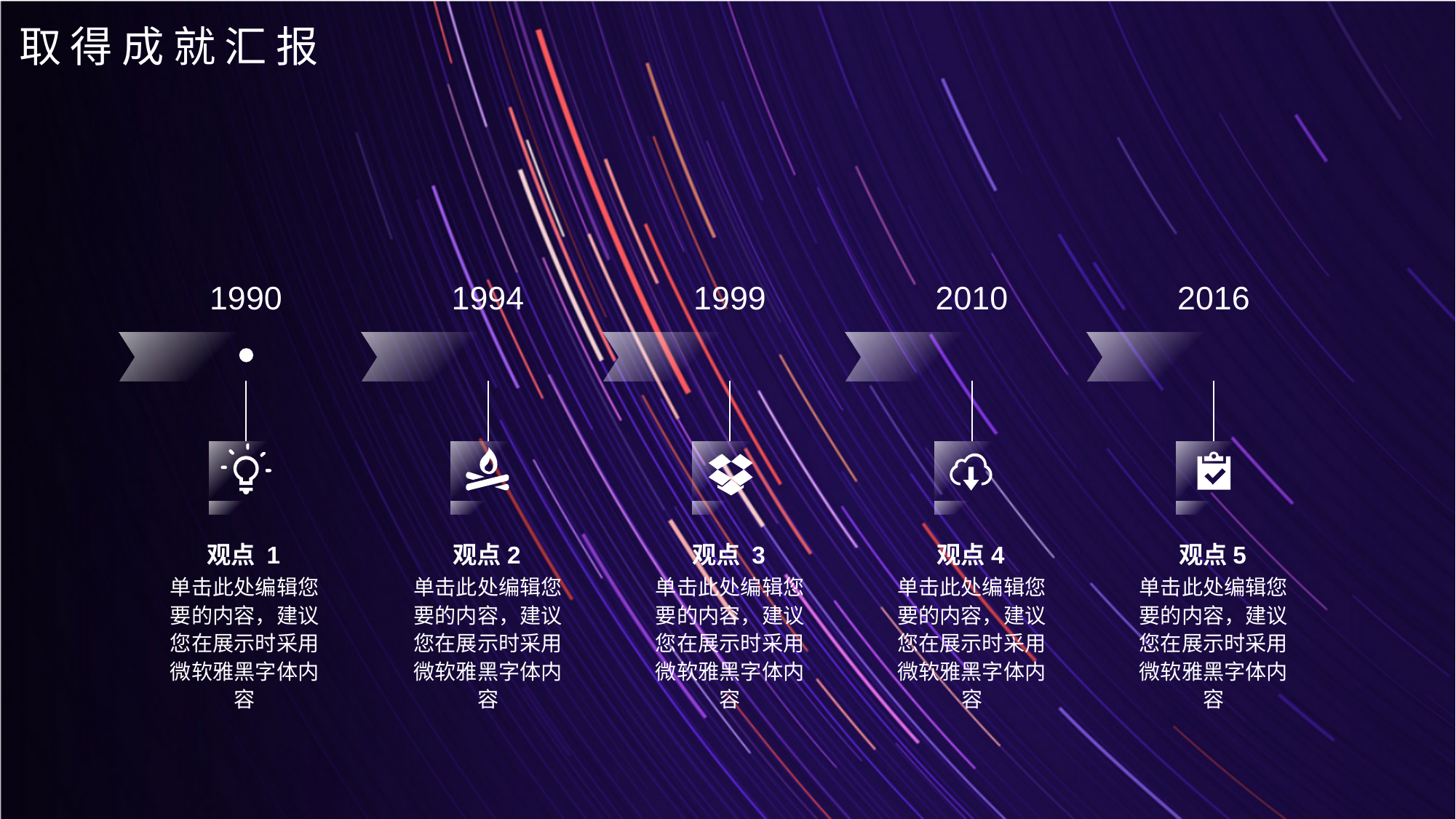

取得成就汇报
1990
1994
1999
2010
2016

观点 1
观点2
观点 3
观点4
观点5
单击此处编辑您要的内容，建议您在展示时采用微软雅黑字体内容
单击此处编辑您要的内容，建议您在展示时采用微软雅黑字体内容
单击此处编辑您要的内容，建议您在展示时采用微软雅黑字体内容
单击此处编辑您要的内容，建议您在展示时采用微软雅黑字体内容
单击此处编辑您要的内容，建议您在展示时采用微软雅黑字体内容